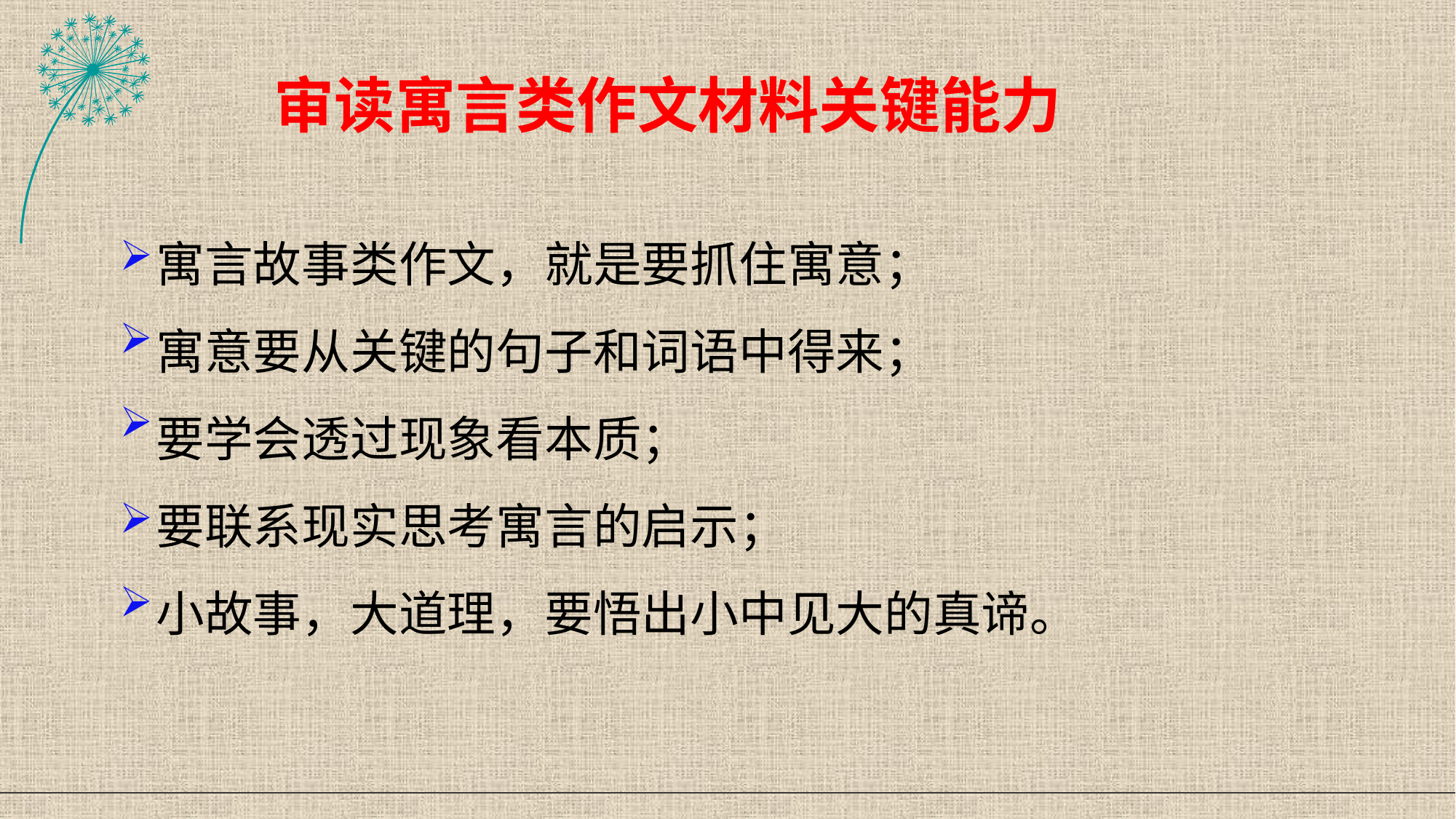

审读寓言类作文材料关键能力
  寓言故事类作文，就是要抓住寓意；
  寓意要从关键的句子和词语中得来；
  要学会透过现象看本质；
  要联系现实思考寓言的启示；
  小故事，大道理，要悟出小中见大的真谛。

#

55